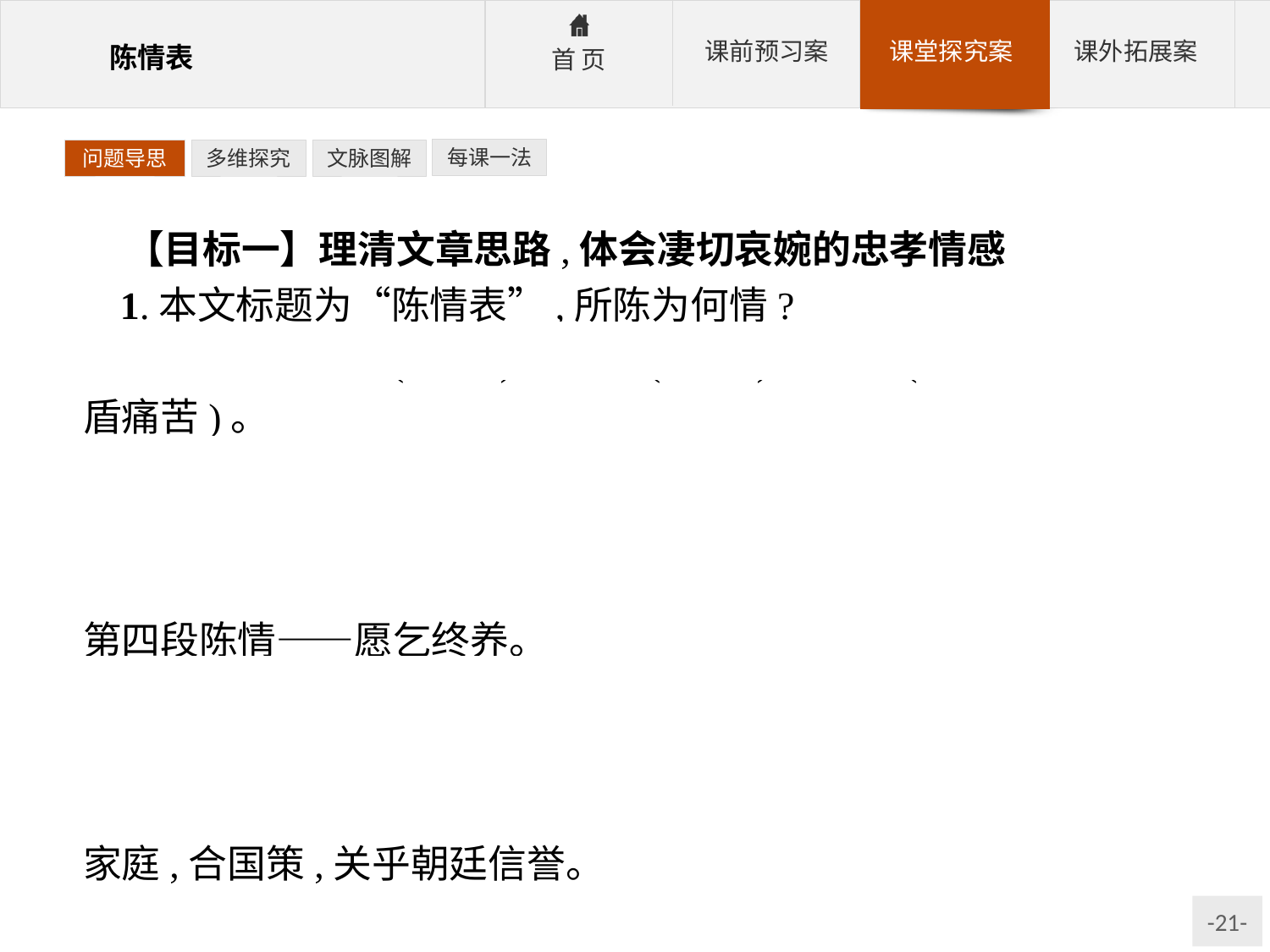

每课一法
问题导思
多维探究
文脉图解
【目标一】理清文章思路,体会凄切哀婉的忠孝情感
1.本文标题为“陈情表”,所陈为何情?
参考答案:孝情(尽孝)、忠情(尽忠)、苦情(进退两难、矛盾痛苦)。
2.文章的思路是如何展开的?
参考答案:前两段叙事,摆出矛盾,求得谅解。第三段说理,引用解决矛盾之理(朝廷倡导以孝治天下)——以子之盾,挡子之矛。第四段陈情——愿乞终养。
3.李密是靠什么博取晋武帝同情准许的?
参考答案:①苦难身世——人间至悲。②祖母病笃——人间至情。③感恩遇,说惶恐。④明心迹,表忠心,释嫌疑。⑤先孝后忠,睦家庭,合国策,关乎朝廷信誉。